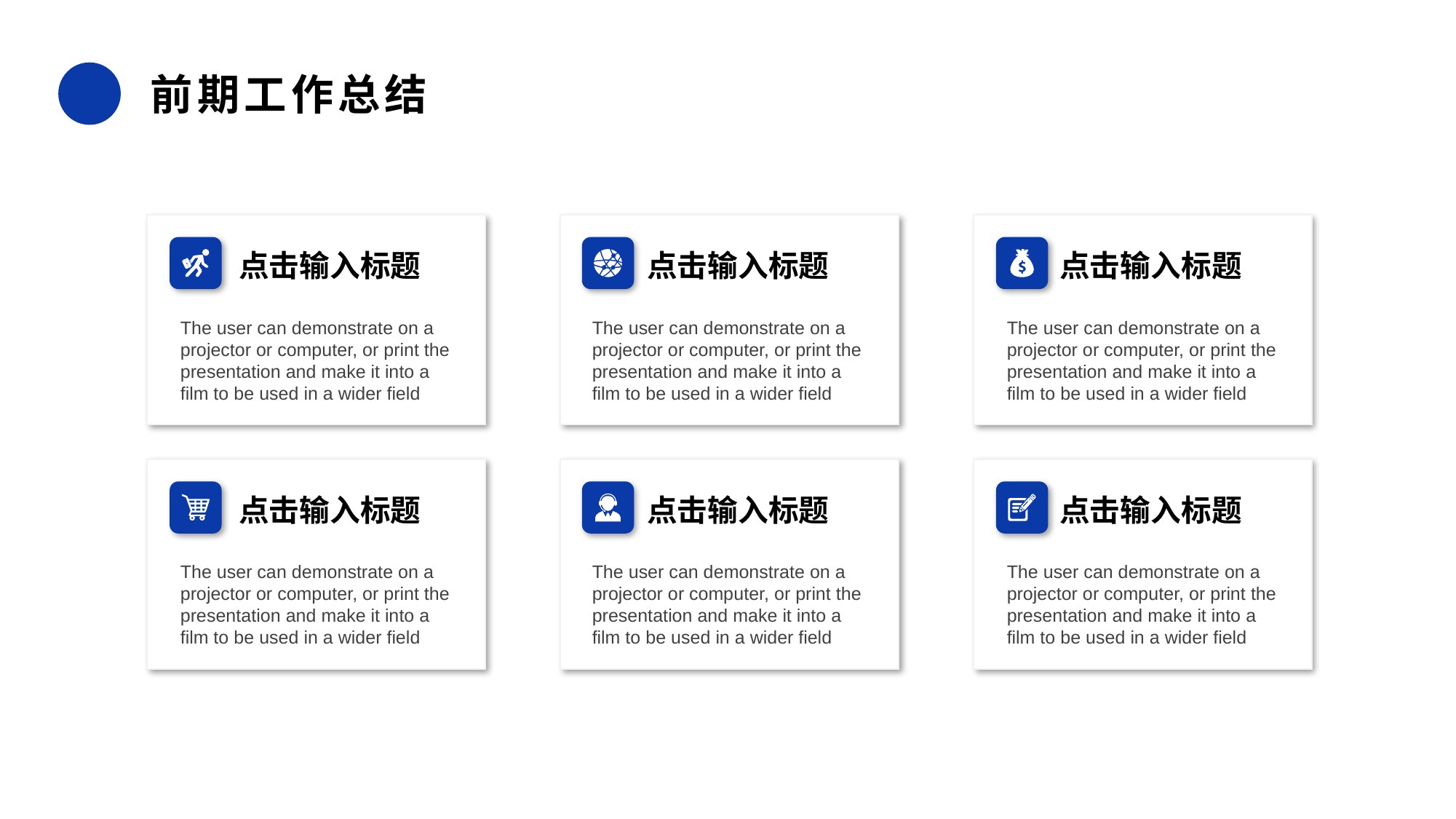

前期工作总结

点击输入标题
点击输入标题
点击输入标题
The user can demonstrate on a projector or computer, or print the presentation and make it into a film to be used in a wider field
The user can demonstrate on a projector or computer, or print the presentation and make it into a film to be used in a wider field
The user can demonstrate on a projector or computer, or print the presentation and make it into a film to be used in a wider field

点击输入标题
点击输入标题
点击输入标题
The user can demonstrate on a projector or computer, or print the presentation and make it into a film to be used in a wider field
The user can demonstrate on a projector or computer, or print the presentation and make it into a film to be used in a wider field
The user can demonstrate on a projector or computer, or print the presentation and make it into a film to be used in a wider field